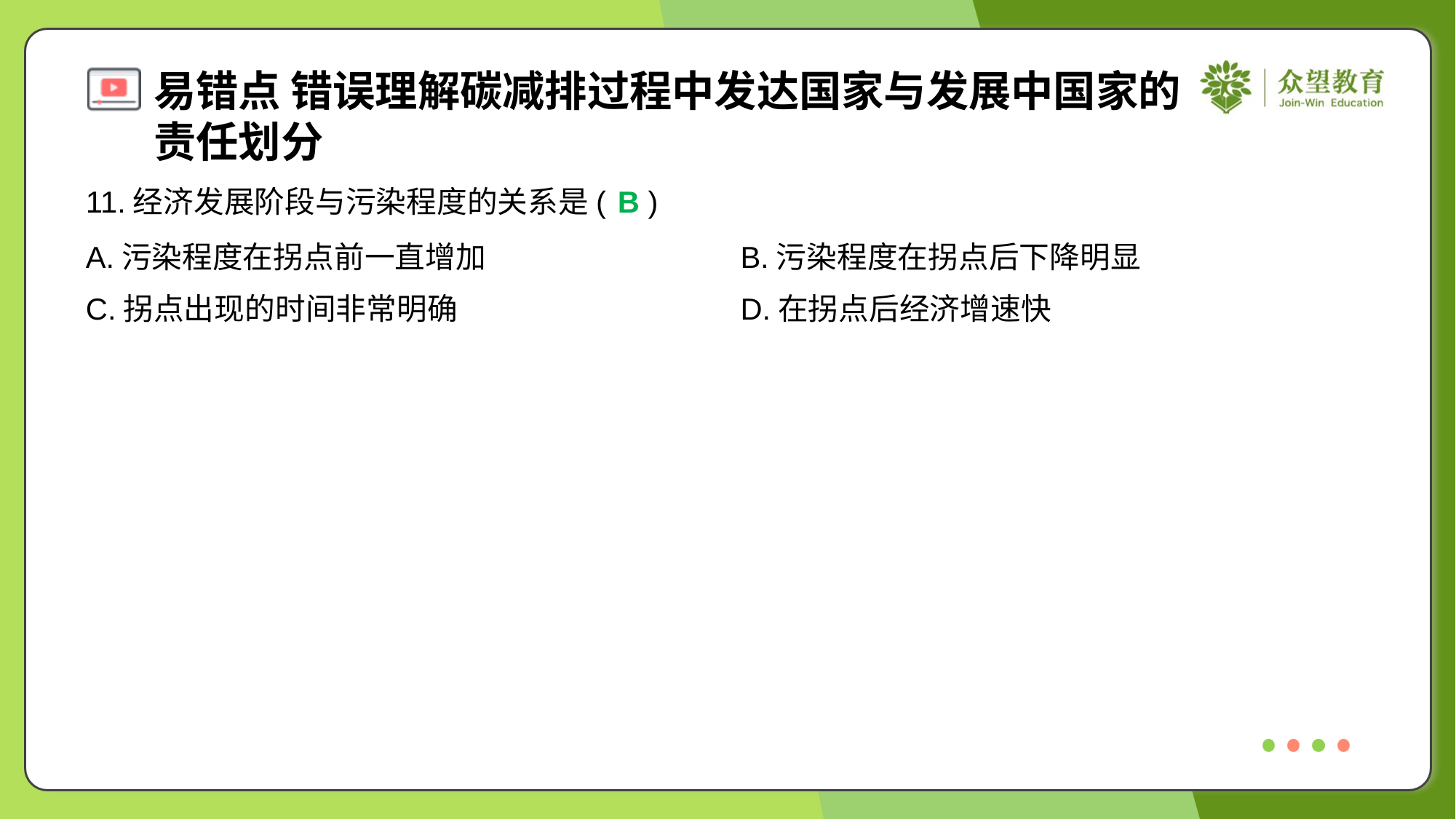

11.经济发展阶段与污染程度的关系是(     )
B
A.污染程度在拐点前一直增加	B.污染程度在拐点后下降明显
C.拐点出现的时间非常明确	D.在拐点后经济增速快